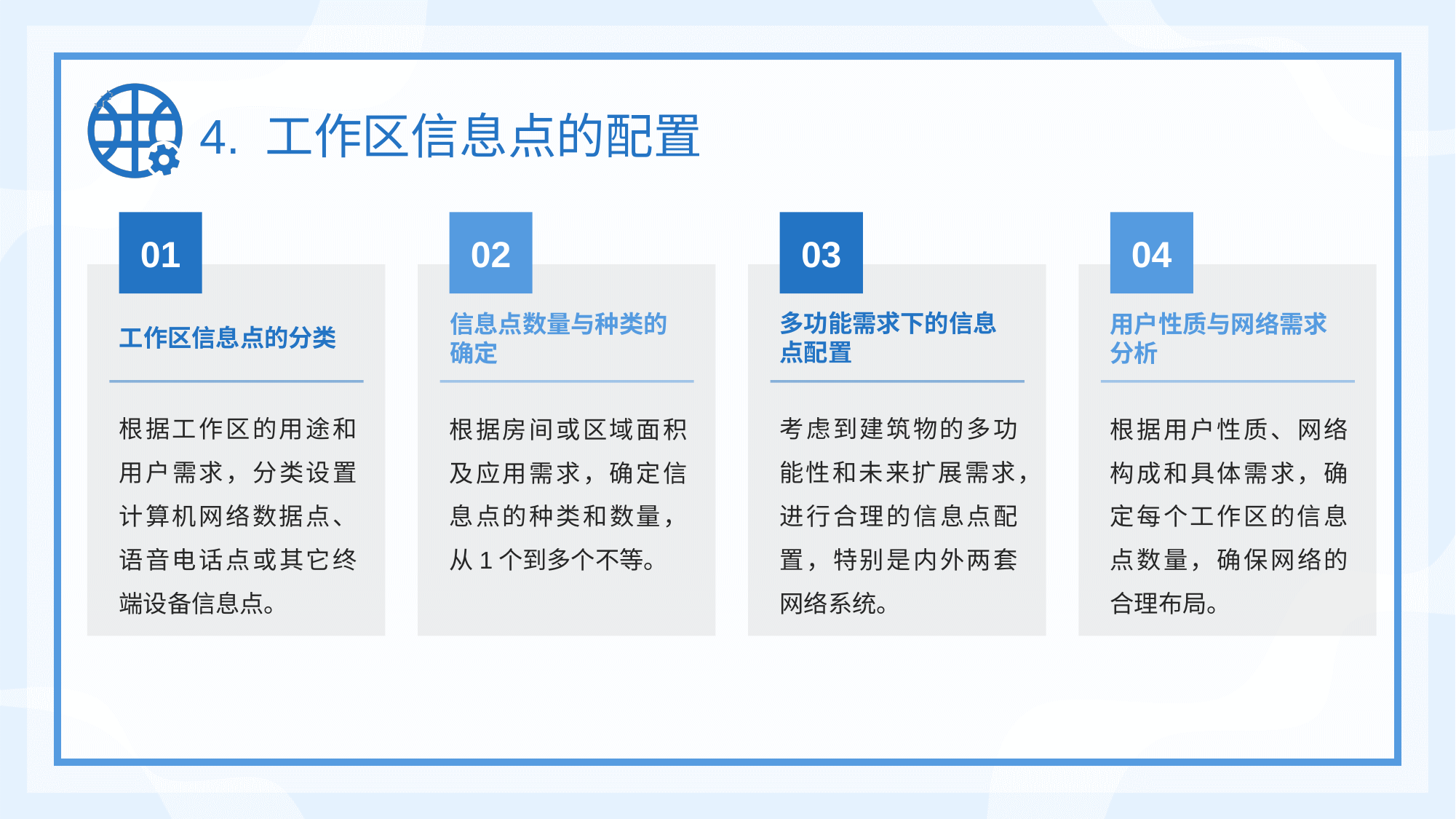

4. 工作区信息点的配置
01
02
03
04

工作区信息点的分类
多功能需求下的信息点配置
信息点数量与种类的确定
用户性质与网络需求分析
根据工作区的用途和用户需求，分类设置计算机网络数据点、语音电话点或其它终端设备信息点。
考虑到建筑物的多功能性和未来扩展需求，进行合理的信息点配置，特别是内外两套网络系统。
根据房间或区域面积及应用需求，确定信息点的种类和数量，从1个到多个不等。
根据用户性质、网络构成和具体需求，确定每个工作区的信息点数量，确保网络的合理布局。